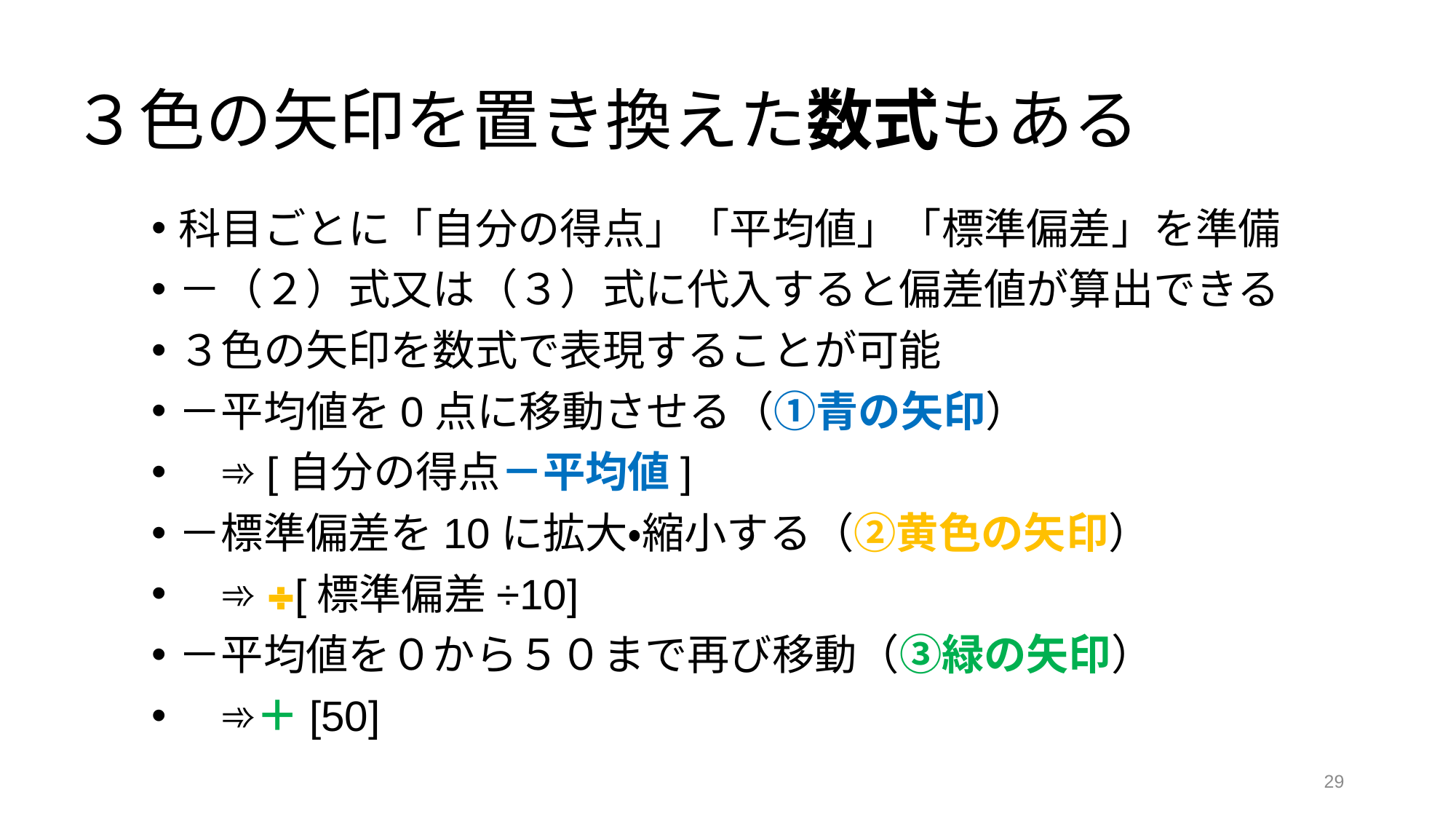

# ３色の矢印を置き換えた数式もある
科目ごとに「自分の得点」「平均値」「標準偏差」を準備
－（２）式又は（３）式に代入すると偏差値が算出できる
３色の矢印を数式で表現することが可能
－平均値を0点に移動させる（①青の矢印）
　➾[自分の得点－平均値]
－標準偏差を10に拡大・縮小する（②黄色の矢印）
　➾÷[標準偏差÷10]
－平均値を０から５０まで再び移動（③緑の矢印）
　➾＋[50]
29